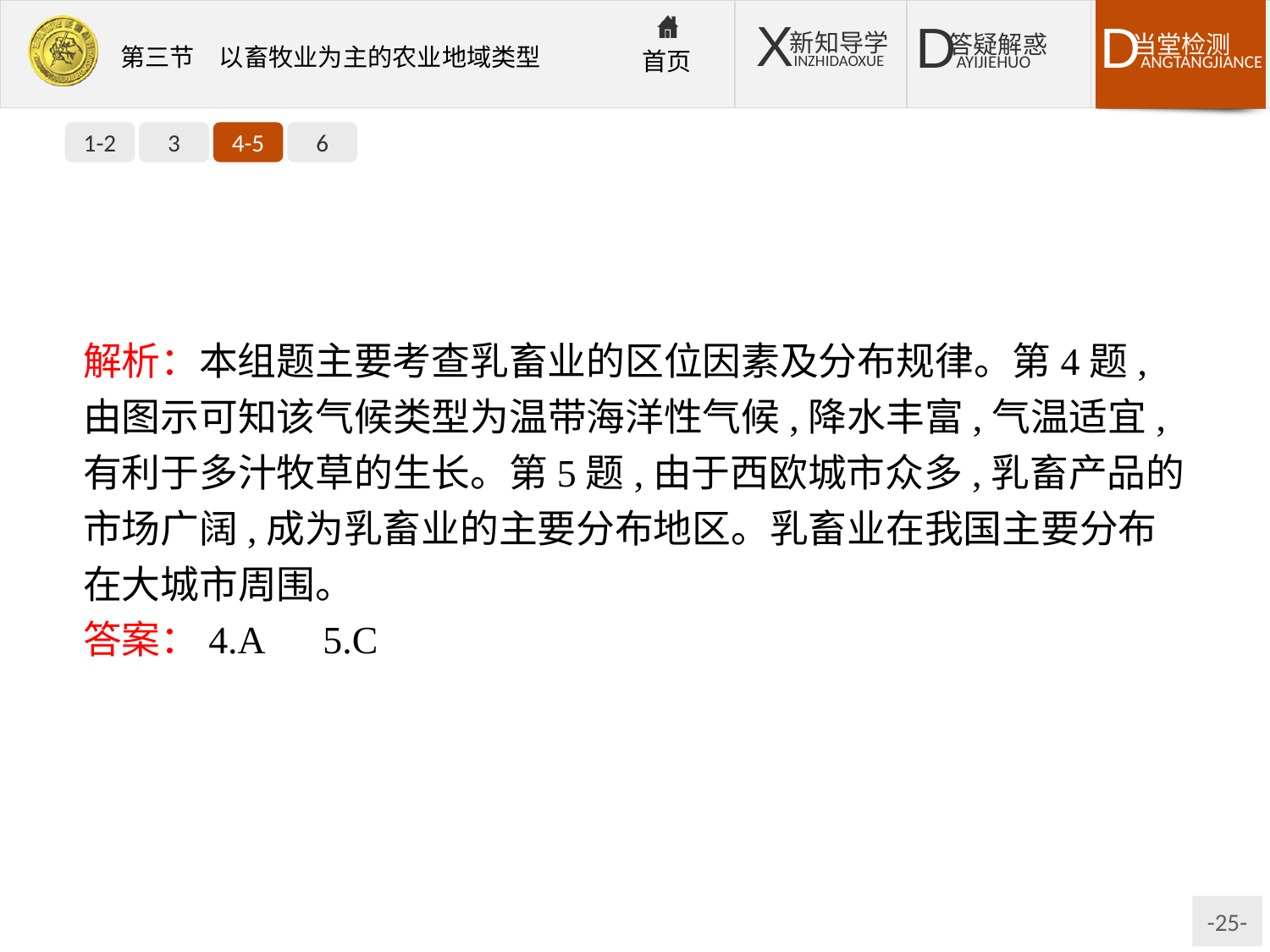

1-2
3
4-5
6
解析：本组题主要考查乳畜业的区位因素及分布规律。第4题,由图示可知该气候类型为温带海洋性气候,降水丰富,气温适宜,有利于多汁牧草的生长。第5题,由于西欧城市众多,乳畜产品的市场广阔,成为乳畜业的主要分布地区。乳畜业在我国主要分布在大城市周围。
答案：4.A　5.C